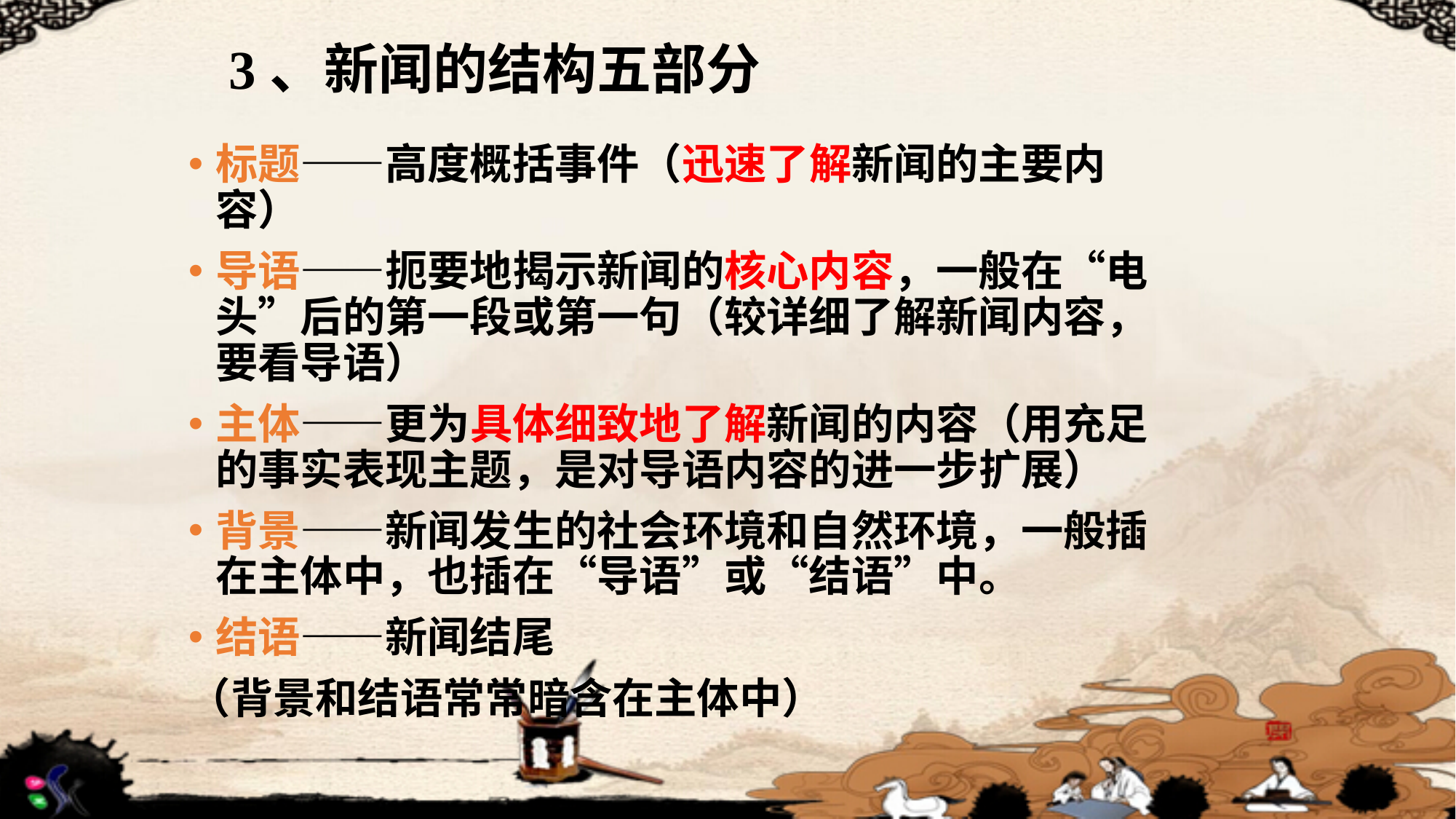

3、新闻的结构五部分
标题——高度概括事件（迅速了解新闻的主要内容）
导语——扼要地揭示新闻的核心内容，一般在“电头”后的第一段或第一句（较详细了解新闻内容，要看导语）
主体——更为具体细致地了解新闻的内容（用充足的事实表现主题，是对导语内容的进一步扩展）
背景——新闻发生的社会环境和自然环境，一般插在主体中，也插在“导语”或“结语”中。
结语——新闻结尾
（背景和结语常常暗含在主体中）